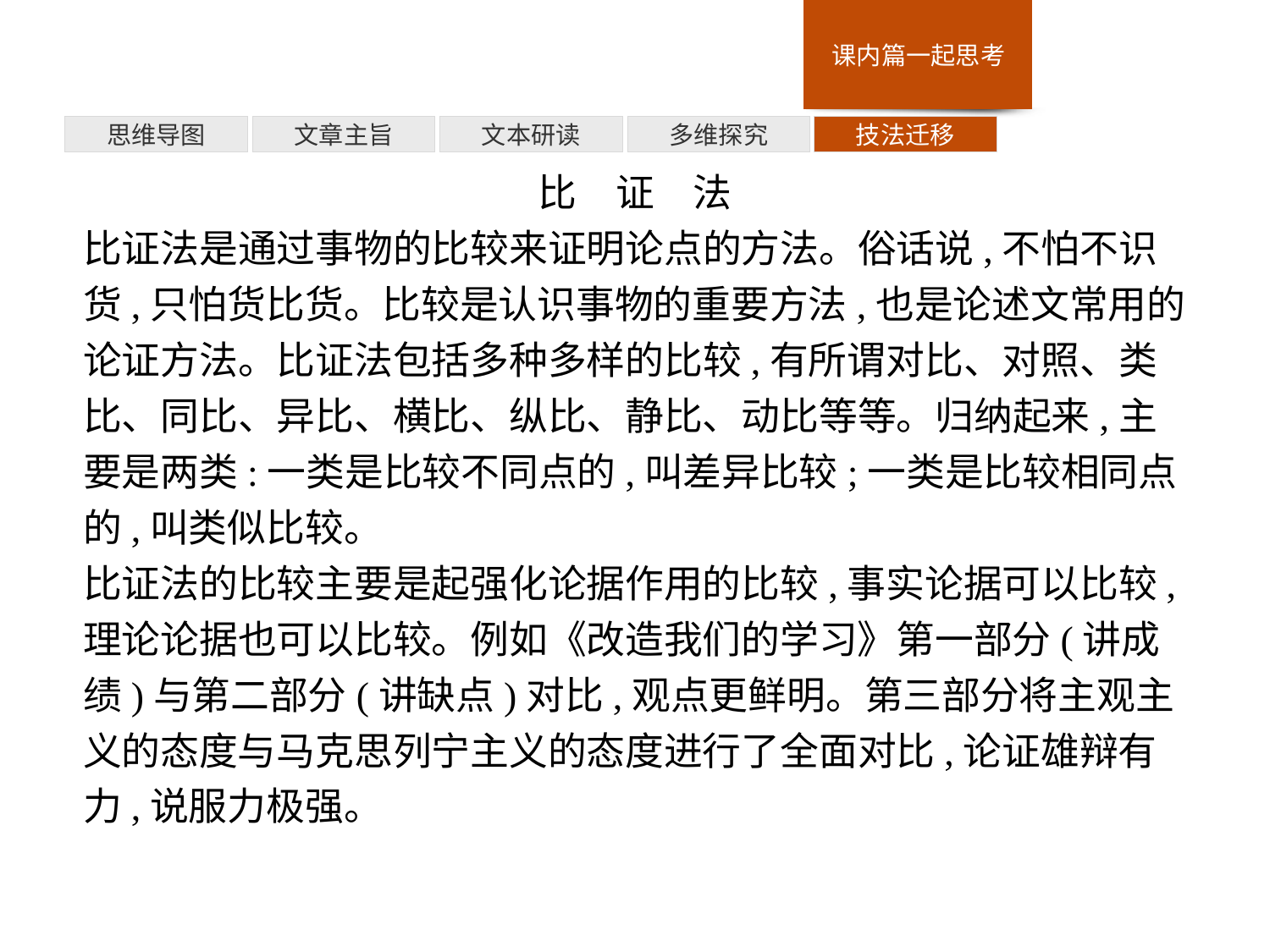

多维探究
思维导图
文章主旨
文本研读
技法迁移
比　证　法
比证法是通过事物的比较来证明论点的方法。俗话说,不怕不识货,只怕货比货。比较是认识事物的重要方法,也是论述文常用的论证方法。比证法包括多种多样的比较,有所谓对比、对照、类比、同比、异比、横比、纵比、静比、动比等等。归纳起来,主要是两类:一类是比较不同点的,叫差异比较;一类是比较相同点的,叫类似比较。
比证法的比较主要是起强化论据作用的比较,事实论据可以比较,理论论据也可以比较。例如《改造我们的学习》第一部分(讲成绩)与第二部分(讲缺点)对比,观点更鲜明。第三部分将主观主义的态度与马克思列宁主义的态度进行了全面对比,论证雄辩有力,说服力极强。